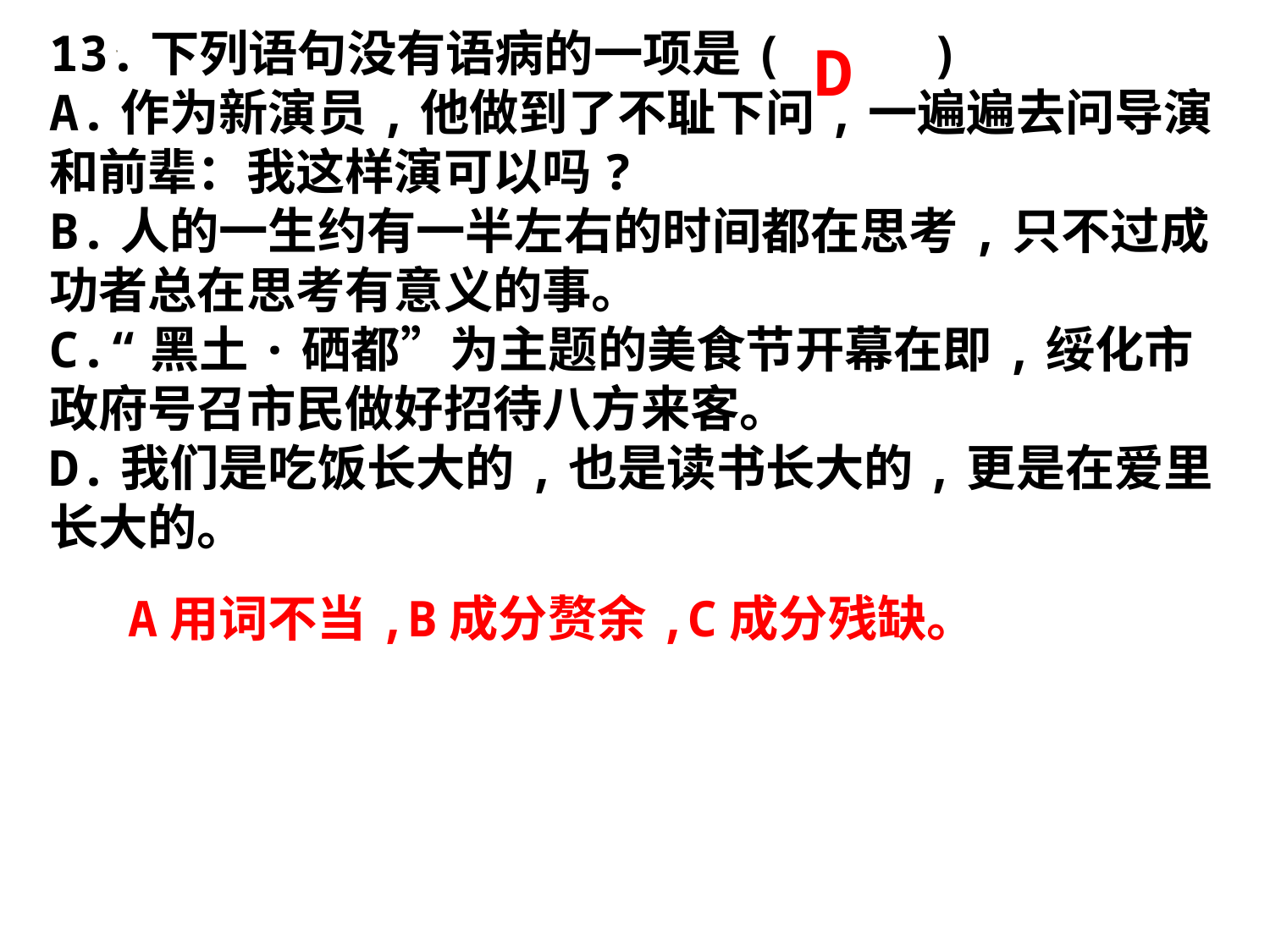

13.下列语句没有语病的一项是(     )
A.作为新演员,他做到了不耻下问,一遍遍去问导演和前辈：我这样演可以吗?
B.人的一生约有一半左右的时间都在思考,只不过成功者总在思考有意义的事。
C.“黑土·硒都”为主题的美食节开幕在即,绥化市政府号召市民做好招待八方来客。
D.我们是吃饭长大的,也是读书长大的,更是在爱里长大的。
D
A用词不当,B成分赘余,C成分残缺。